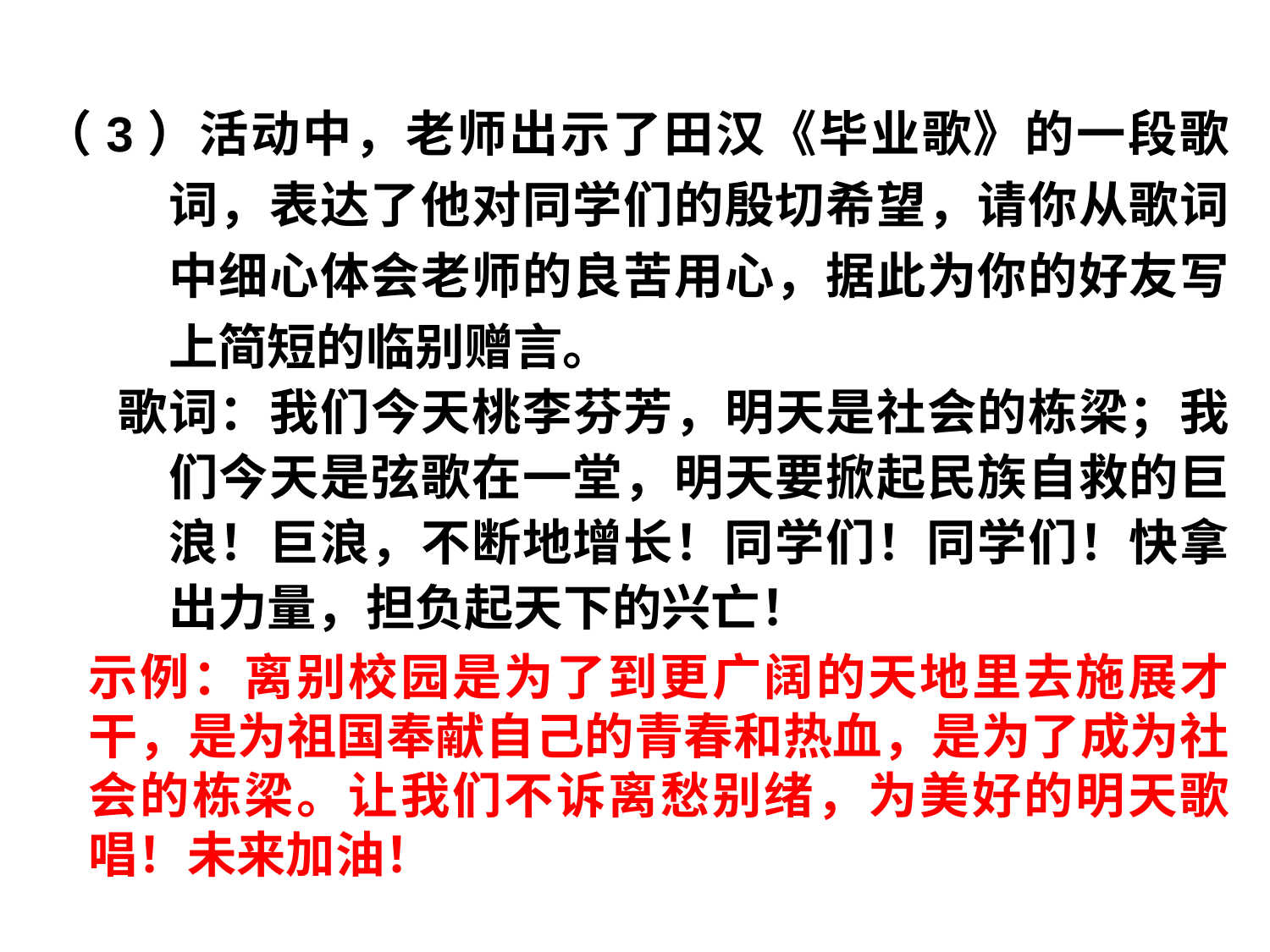

（3）活动中，老师出示了田汉《毕业歌》的一段歌词，表达了他对同学们的殷切希望，请你从歌词中细心体会老师的良苦用心，据此为你的好友写上简短的临别赠言。
     歌词：我们今天桃李芬芳，明天是社会的栋梁；我们今天是弦歌在一堂，明天要掀起民族自救的巨浪！巨浪，不断地增长！同学们！同学们！快拿出力量，担负起天下的兴亡！
示例：离别校园是为了到更广阔的天地里去施展才干，是为祖国奉献自己的青春和热血，是为了成为社会的栋梁。让我们不诉离愁别绪，为美好的明天歌唱！未来加油！